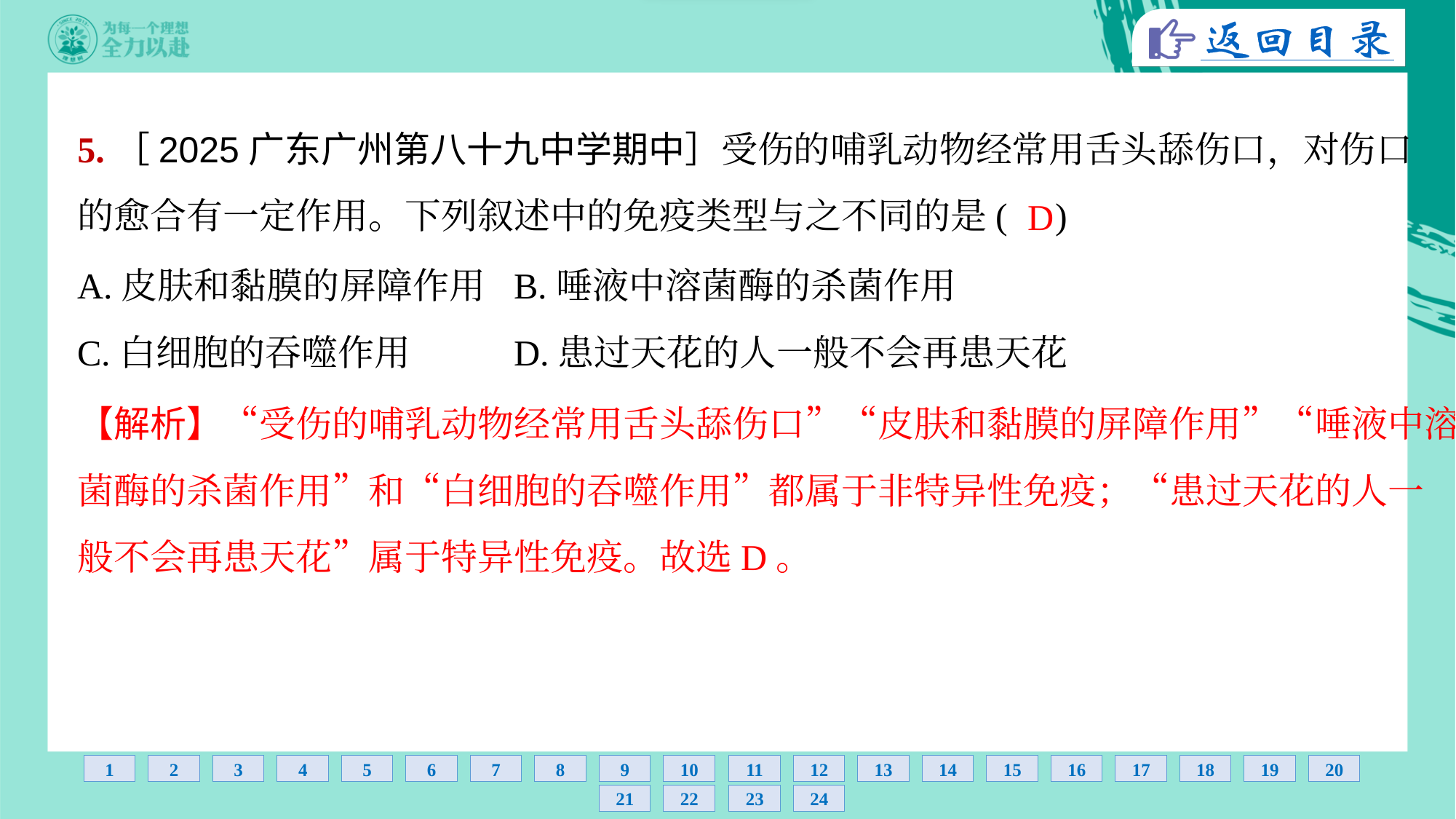

5.［2025广东广州第八十九中学期中］受伤的哺乳动物经常用舌头舔伤口，对伤口
的愈合有一定作用。下列叙述中的免疫类型与之不同的是(     )
D
A.皮肤和黏膜的屏障作用	B.唾液中溶菌酶的杀菌作用
C.白细胞的吞噬作用	D.患过天花的人一般不会再患天花
【解析】“受伤的哺乳动物经常用舌头舔伤口”“皮肤和黏膜的屏障作用”“唾液中溶
菌酶的杀菌作用”和“白细胞的吞噬作用”都属于非特异性免疫；“患过天花的人一
般不会再患天花”属于特异性免疫。故选D。